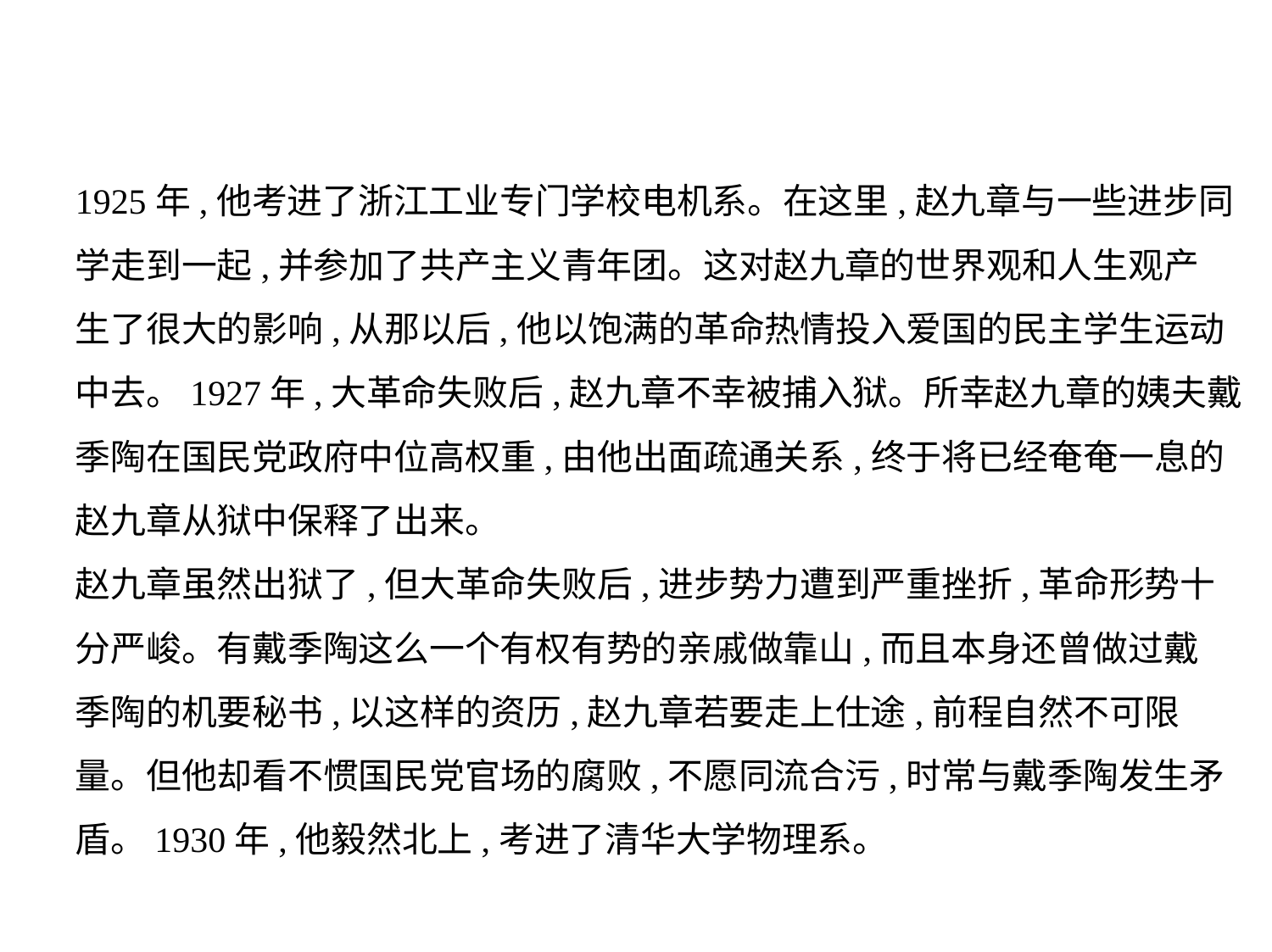

1925年,他考进了浙江工业专门学校电机系。在这里,赵九章与一些进步同
学走到一起,并参加了共产主义青年团。这对赵九章的世界观和人生观产
生了很大的影响,从那以后,他以饱满的革命热情投入爱国的民主学生运动
中去。1927年,大革命失败后,赵九章不幸被捕入狱。所幸赵九章的姨夫戴
季陶在国民党政府中位高权重,由他出面疏通关系,终于将已经奄奄一息的
赵九章从狱中保释了出来。
赵九章虽然出狱了,但大革命失败后,进步势力遭到严重挫折,革命形势十
分严峻。有戴季陶这么一个有权有势的亲戚做靠山,而且本身还曾做过戴
季陶的机要秘书,以这样的资历,赵九章若要走上仕途,前程自然不可限
量。但他却看不惯国民党官场的腐败,不愿同流合污,时常与戴季陶发生矛
盾。1930年,他毅然北上,考进了清华大学物理系。